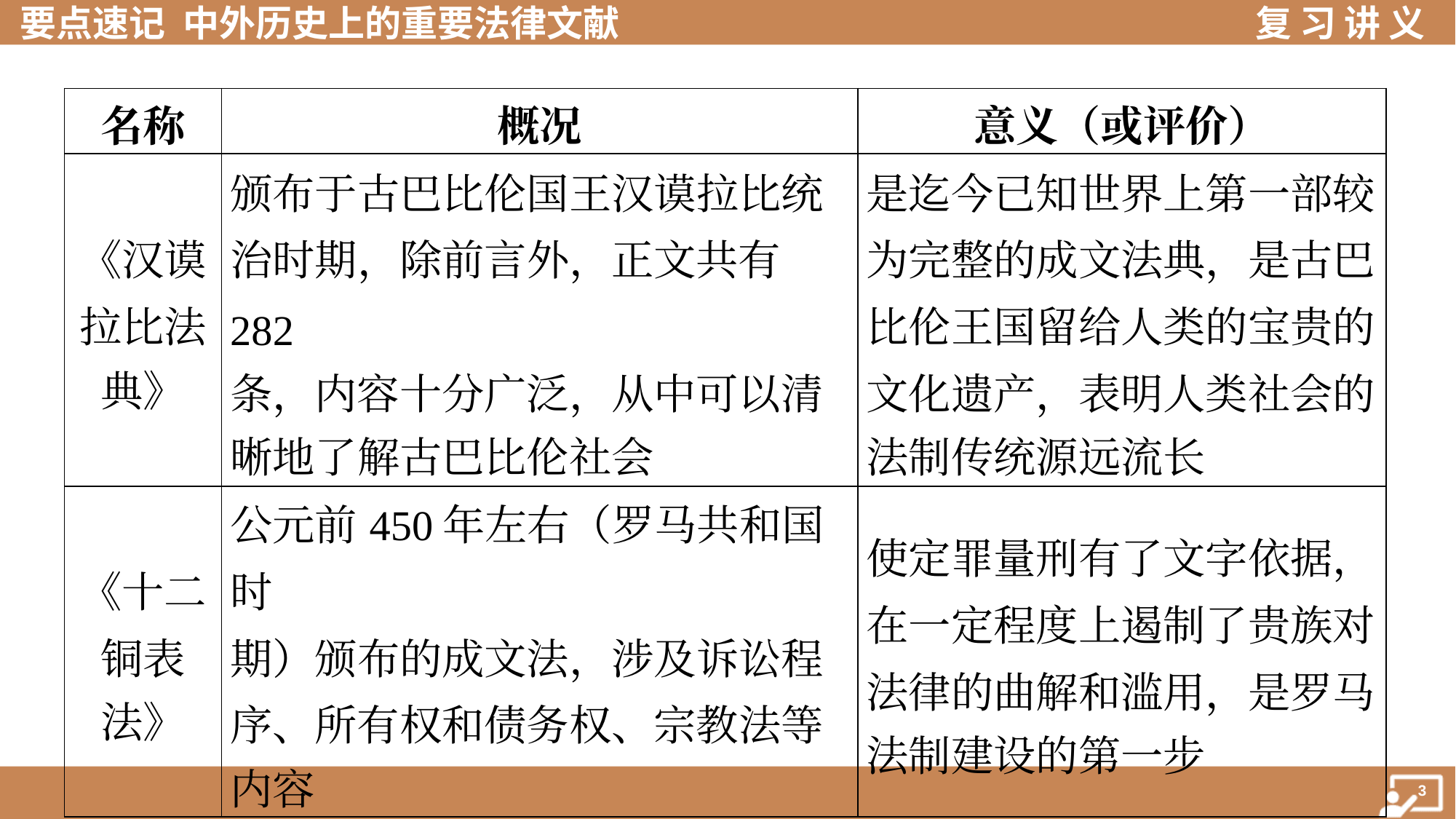

| 名称 | 概况 | 意义（或评价） |
| --- | --- | --- |
| 《汉谟 拉比法 典》 | 颁布于古巴比伦国王汉谟拉比统 治时期，除前言外，正文共有282 条，内容十分广泛，从中可以清 晰地了解古巴比伦社会 | 是迄今已知世界上第一部较 为完整的成文法典，是古巴 比伦王国留给人类的宝贵的 文化遗产，表明人类社会的 法制传统源远流长 |
| 《十二 铜表 法》 | 公元前450年左右（罗马共和国时 期）颁布的成文法，涉及诉讼程 序、所有权和债务权、宗教法等 内容 | 使定罪量刑有了文字依据， 在一定程度上遏制了贵族对 法律的曲解和滥用，是罗马 法制建设的第一步 |